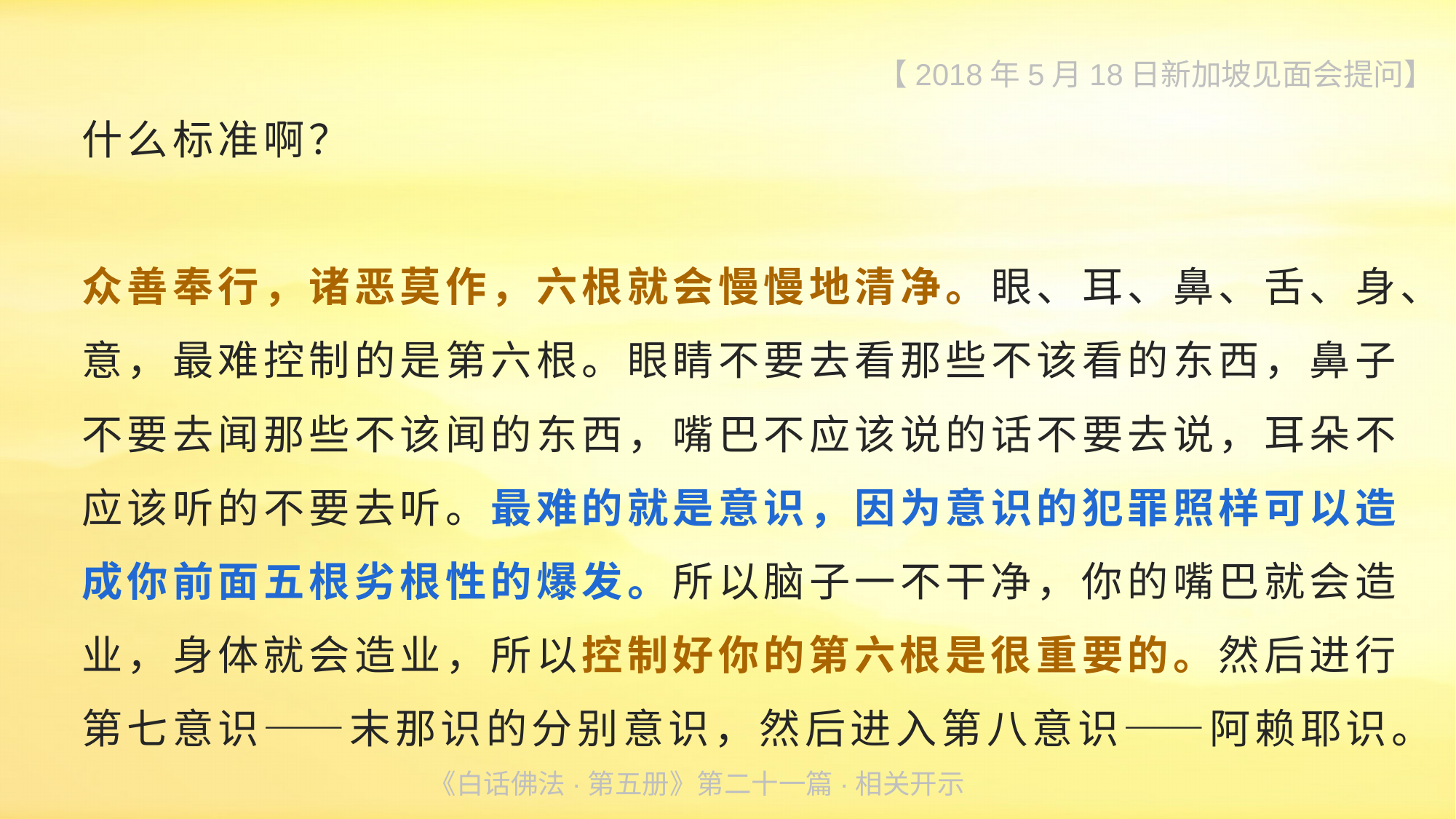

【2018年5月18日新加坡见面会提问】
什么标准啊？

众善奉行，诸恶莫作，六根就会慢慢地清净。眼、耳、鼻、舌、身、意，最难控制的是第六根。眼睛不要去看那些不该看的东西，鼻子不要去闻那些不该闻的东西，嘴巴不应该说的话不要去说，耳朵不应该听的不要去听。最难的就是意识，因为意识的犯罪照样可以造成你前面五根劣根性的爆发。所以脑子一不干净，你的嘴巴就会造业，身体就会造业，所以控制好你的第六根是很重要的。然后进行第七意识——末那识的分别意识，然后进入第八意识——阿赖耶识。
《白话佛法·第五册》第二十一篇·相关开示